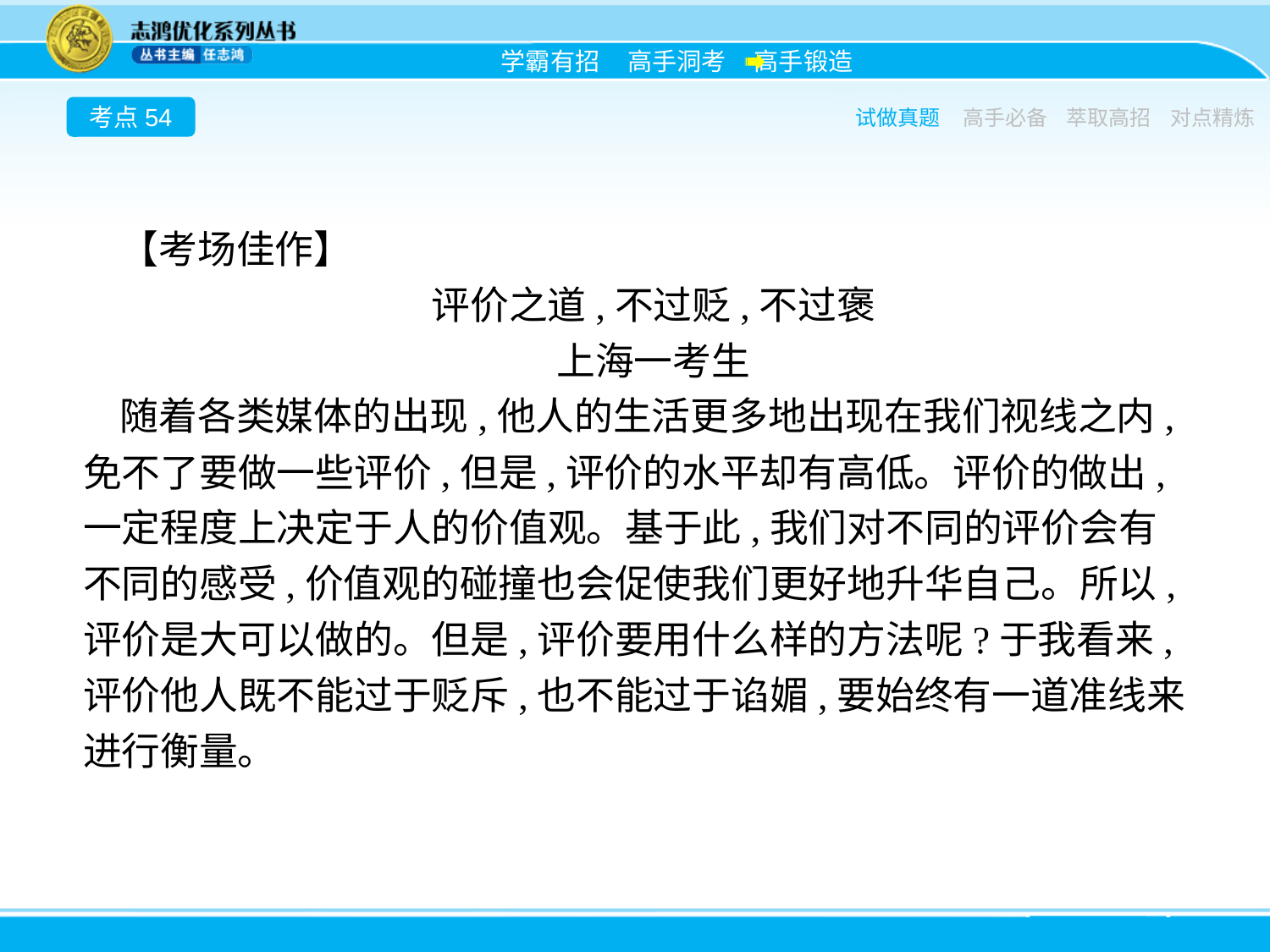

考点54
试做真题
高手必备
萃取高招
对点精炼
【考场佳作】
评价之道,不过贬,不过褒
上海一考生
随着各类媒体的出现,他人的生活更多地出现在我们视线之内,免不了要做一些评价,但是,评价的水平却有高低。评价的做出,一定程度上决定于人的价值观。基于此,我们对不同的评价会有不同的感受,价值观的碰撞也会促使我们更好地升华自己。所以,评价是大可以做的。但是,评价要用什么样的方法呢?于我看来,评价他人既不能过于贬斥,也不能过于谄媚,要始终有一道准线来进行衡量。